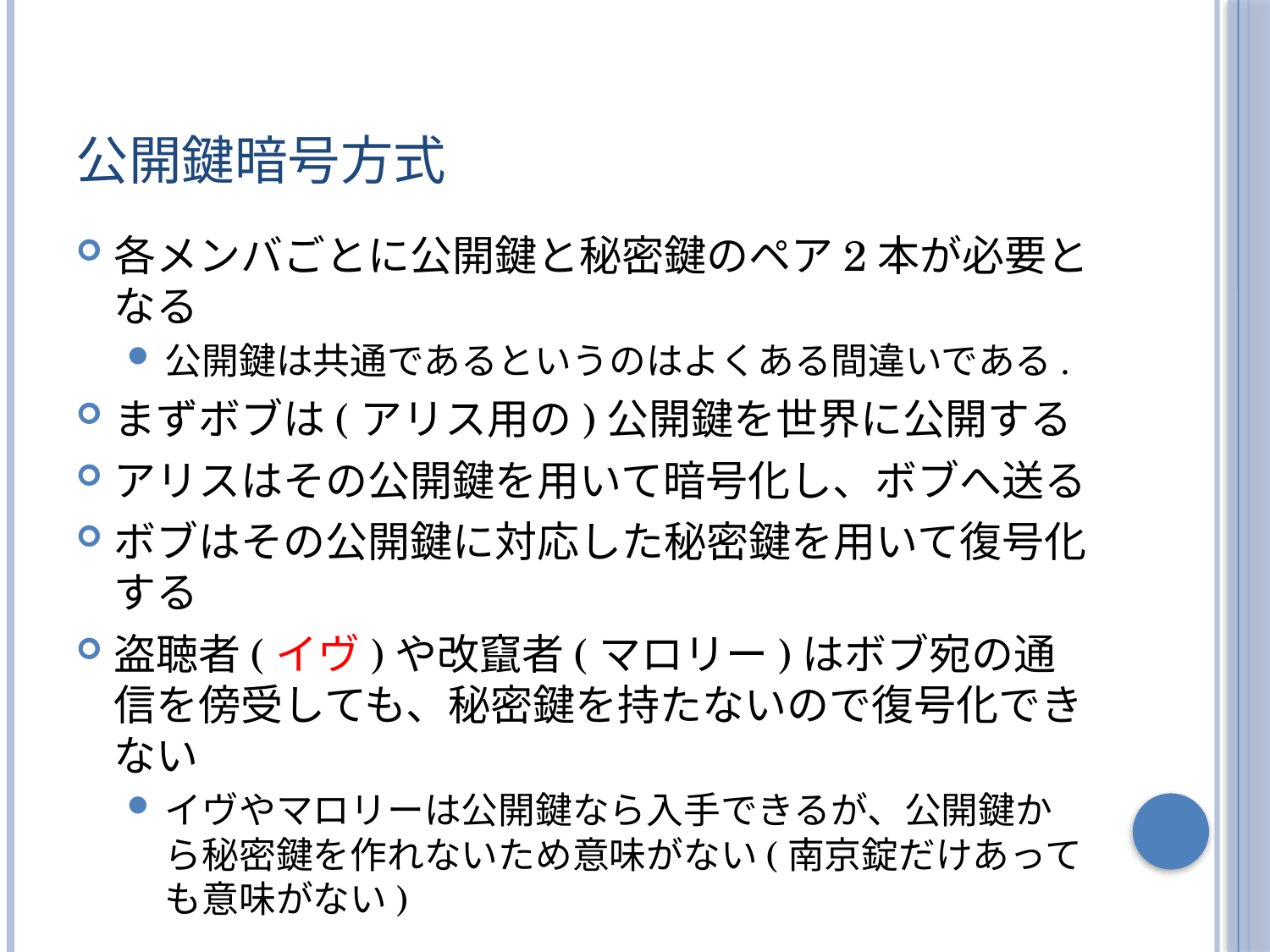

# 公開鍵暗号方式
各メンバごとに公開鍵と秘密鍵のペア2本が必要となる
公開鍵は共通であるというのはよくある間違いである.
まずボブは(アリス用の)公開鍵を世界に公開する
アリスはその公開鍵を用いて暗号化し、ボブへ送る
ボブはその公開鍵に対応した秘密鍵を用いて復号化する
盗聴者(イヴ)や改竄者(マロリー)はボブ宛の通信を傍受しても、秘密鍵を持たないので復号化できない
イヴやマロリーは公開鍵なら入手できるが、公開鍵から秘密鍵を作れないため意味がない(南京錠だけあっても意味がない)